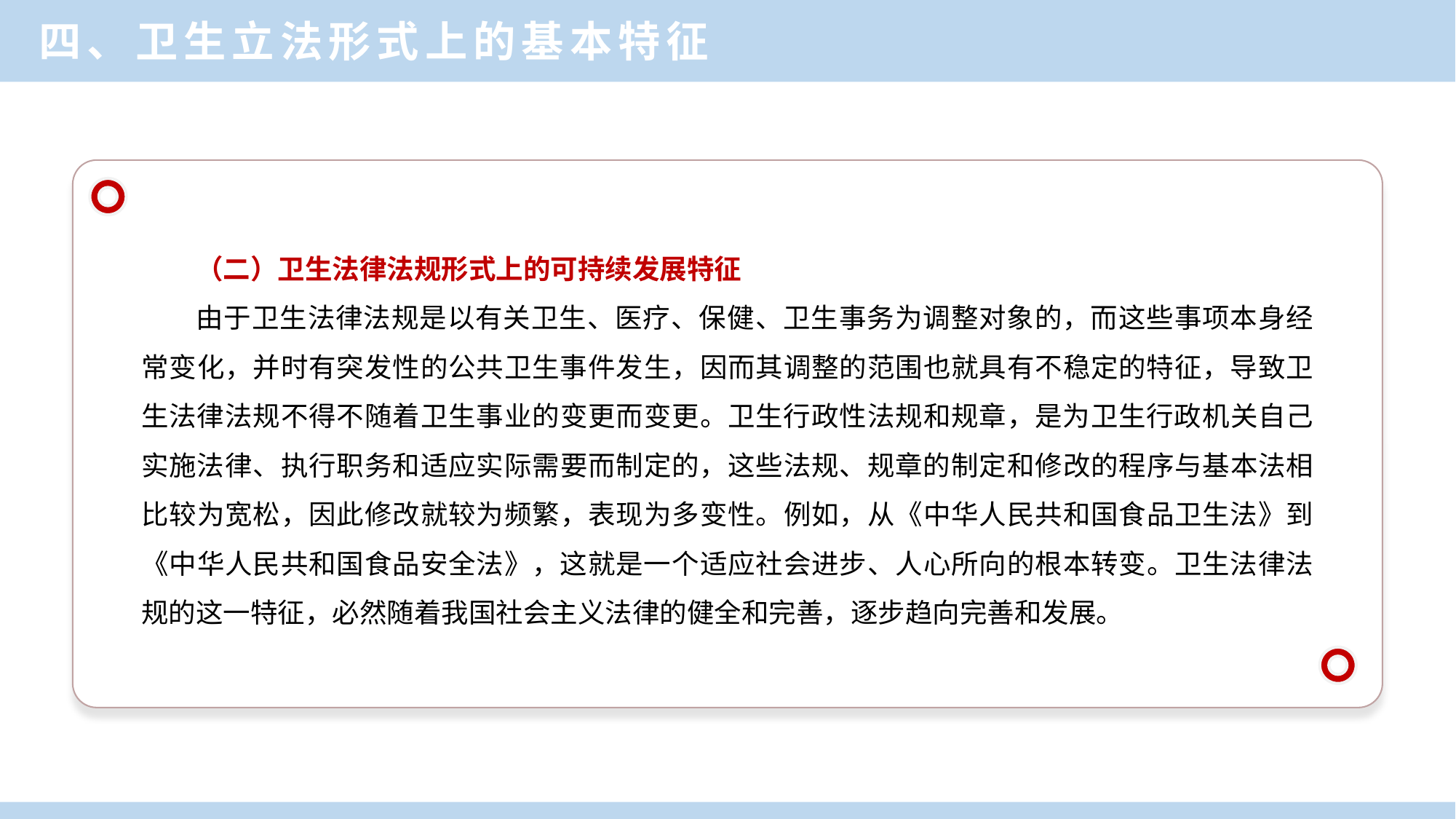

四、卫生立法形式上的基本特征

（二）卫生法律法规形式上的可持续发展特征
由于卫生法律法规是以有关卫生、医疗、保健、卫生事务为调整对象的，而这些事项本身经常变化，并时有突发性的公共卫生事件发生，因而其调整的范围也就具有不稳定的特征，导致卫生法律法规不得不随着卫生事业的变更而变更。卫生行政性法规和规章，是为卫生行政机关自己实施法律、执行职务和适应实际需要而制定的，这些法规、规章的制定和修改的程序与基本法相比较为宽松，因此修改就较为频繁，表现为多变性。例如，从《中华人民共和国食品卫生法》到《中华人民共和国食品安全法》，这就是一个适应社会进步、人心所向的根本转变。卫生法律法规的这一特征，必然随着我国社会主义法律的健全和完善，逐步趋向完善和发展。